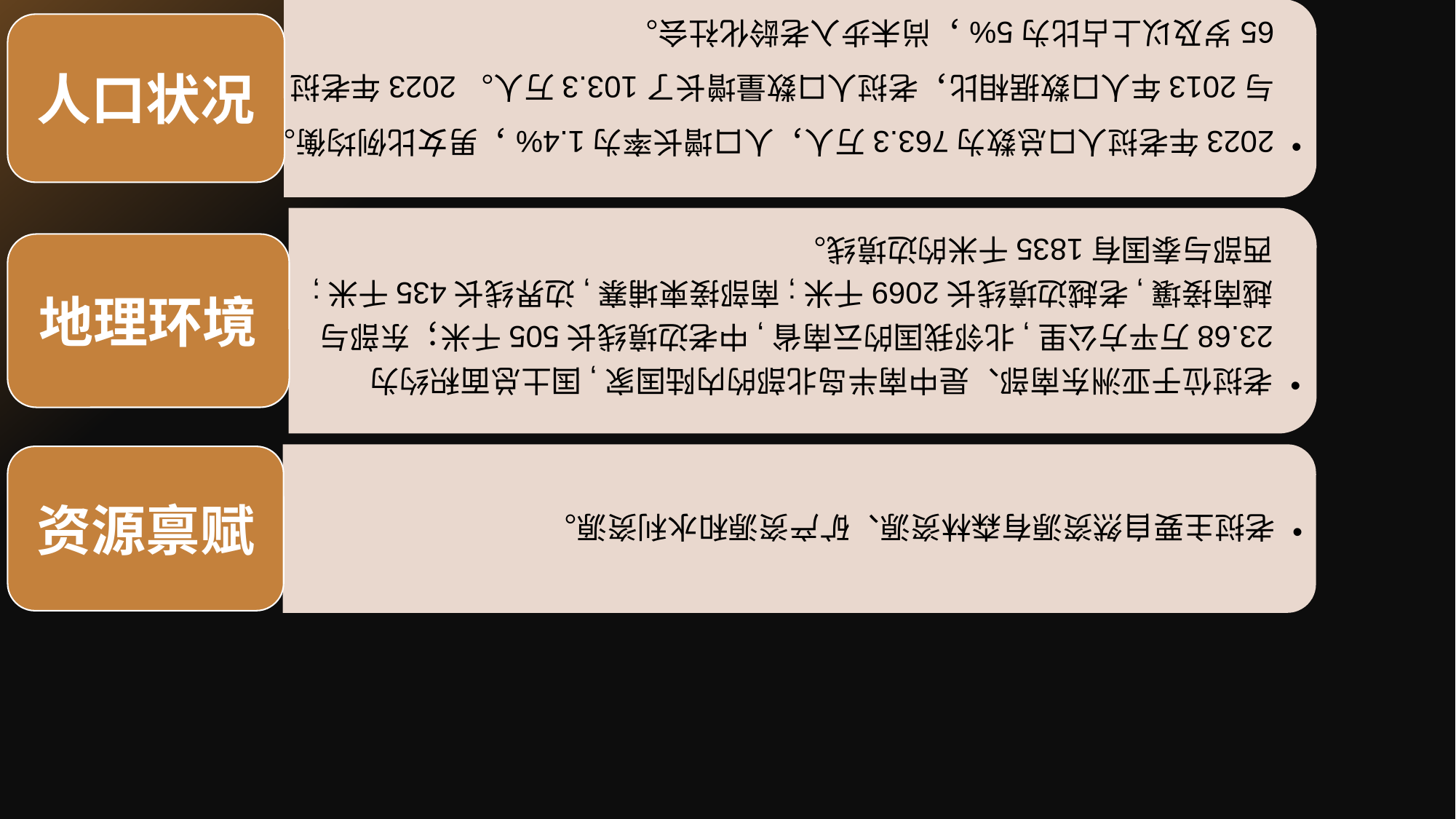

# 一、基本情况
2023年老挝人口总数为763.3万人，人口增长率为1.4%，男女比例均衡。与2013年人口数据相比，老挝人口数量增长了103.3万人。2023年老挝65岁及以上占比为5%，尚未步入老龄化社会。
人口状况
老挝位于亚洲东南部、是中南半岛北部的内陆国家,国土总面积约为23.68万平方公里,北邻我国的云南省,中老边境线长505千米；东部与越南接壤,老越边境线长2069千米;南部接柬埔寨,边界线长435千米;西部与泰国有1835千米的边境线。
地理环境
老挝主要自然资源有森林资源、矿产资源和水利资源。
资源禀赋